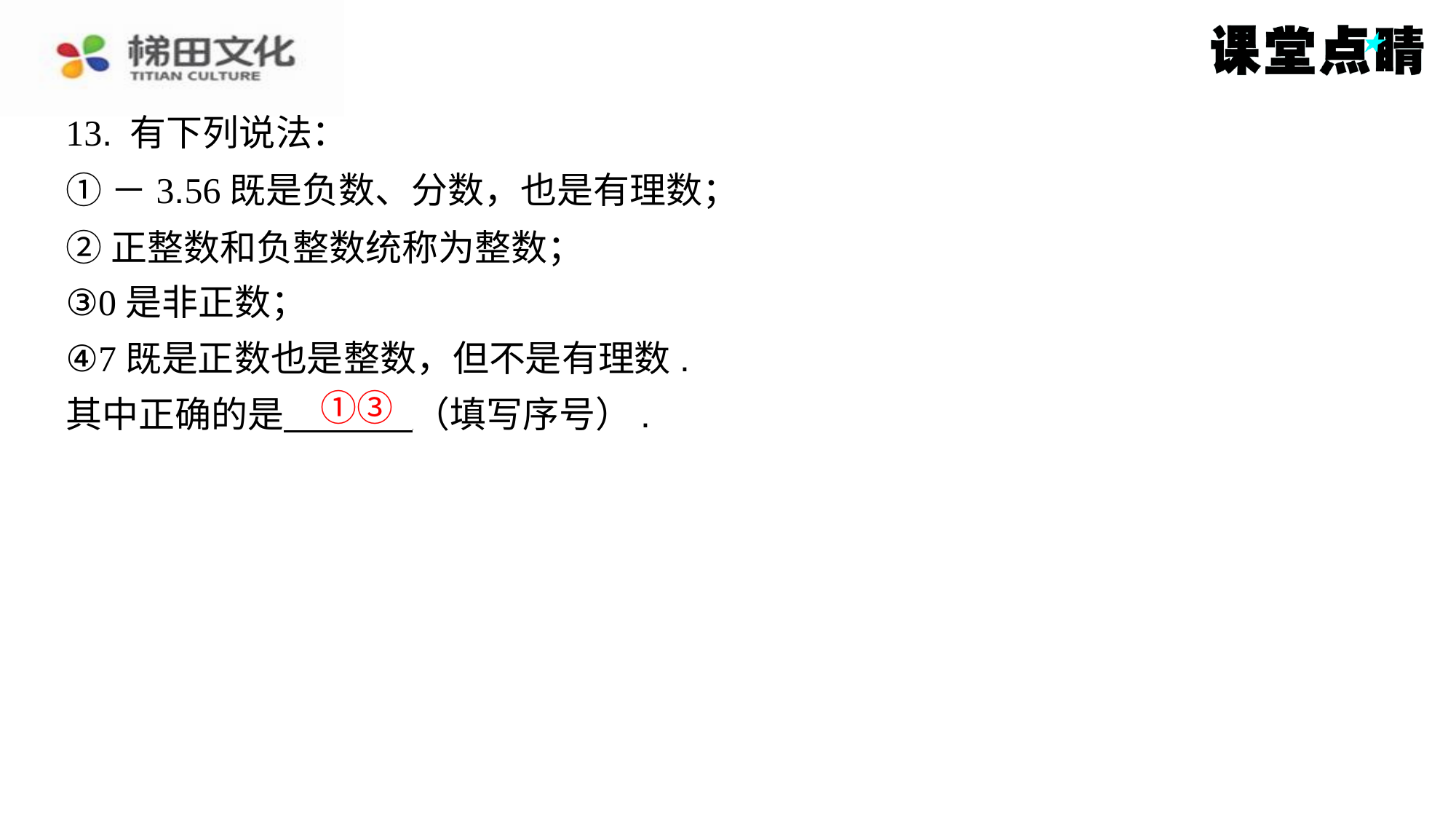

13. 有下列说法：
①－3.56既是负数、分数，也是有理数；
②正整数和负整数统称为整数；
③0是非正数；
④7既是正数也是整数，但不是有理数.
其中正确的是                    （填写序号）.
①③